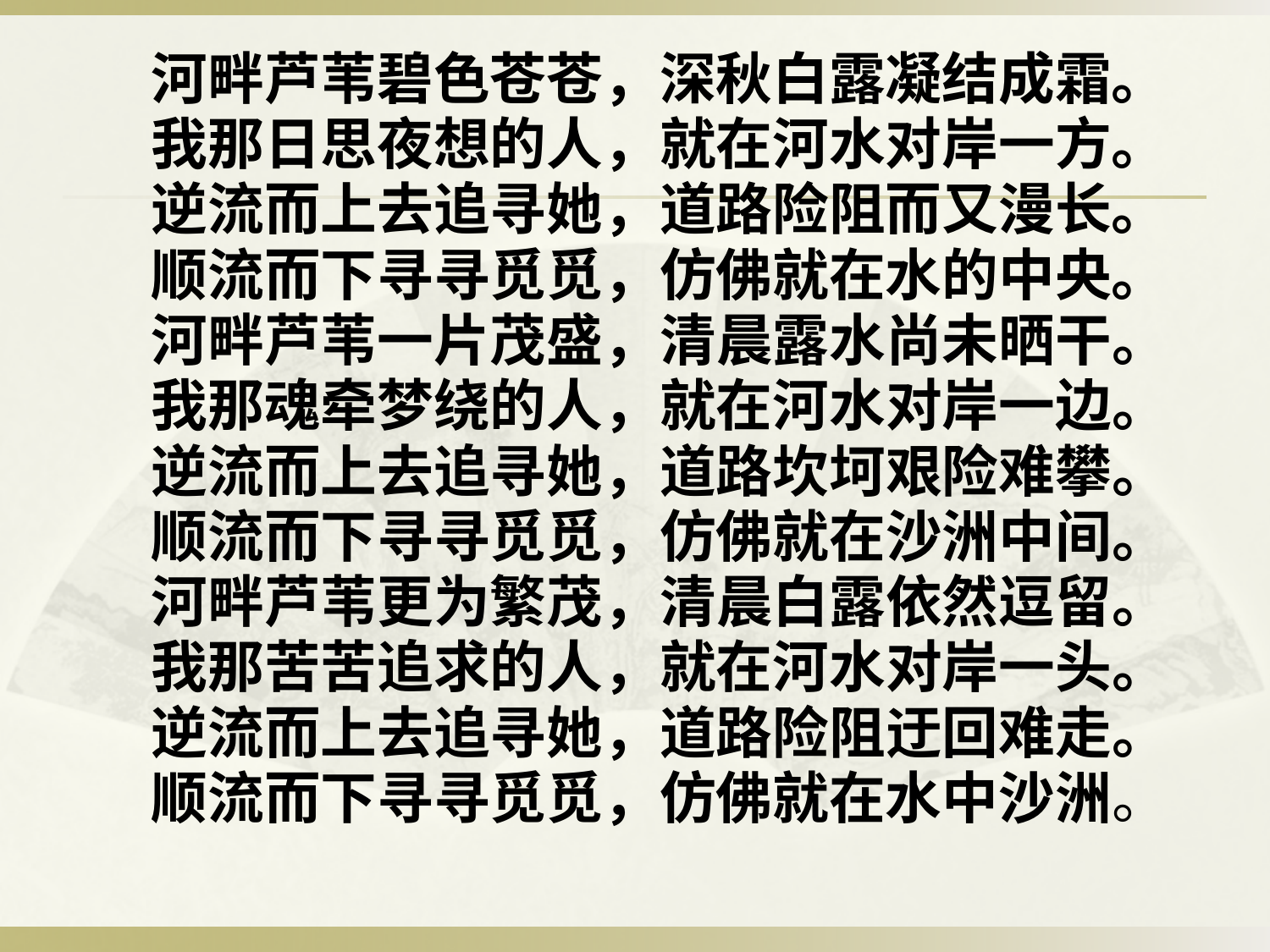

河畔芦苇碧色苍苍，深秋白露凝结成霜。
  我那日思夜想的人，就在河水对岸一方。
  逆流而上去追寻她，道路险阻而又漫长。
  顺流而下寻寻觅觅，仿佛就在水的中央。
  河畔芦苇一片茂盛，清晨露水尚未晒干。
  我那魂牵梦绕的人，就在河水对岸一边。
  逆流而上去追寻她，道路坎坷艰险难攀。
  顺流而下寻寻觅觅，仿佛就在沙洲中间。
  河畔芦苇更为繁茂，清晨白露依然逗留。
  我那苦苦追求的人，就在河水对岸一头。
  逆流而上去追寻她，道路险阻迂回难走。
  顺流而下寻寻觅觅，仿佛就在水中沙洲。